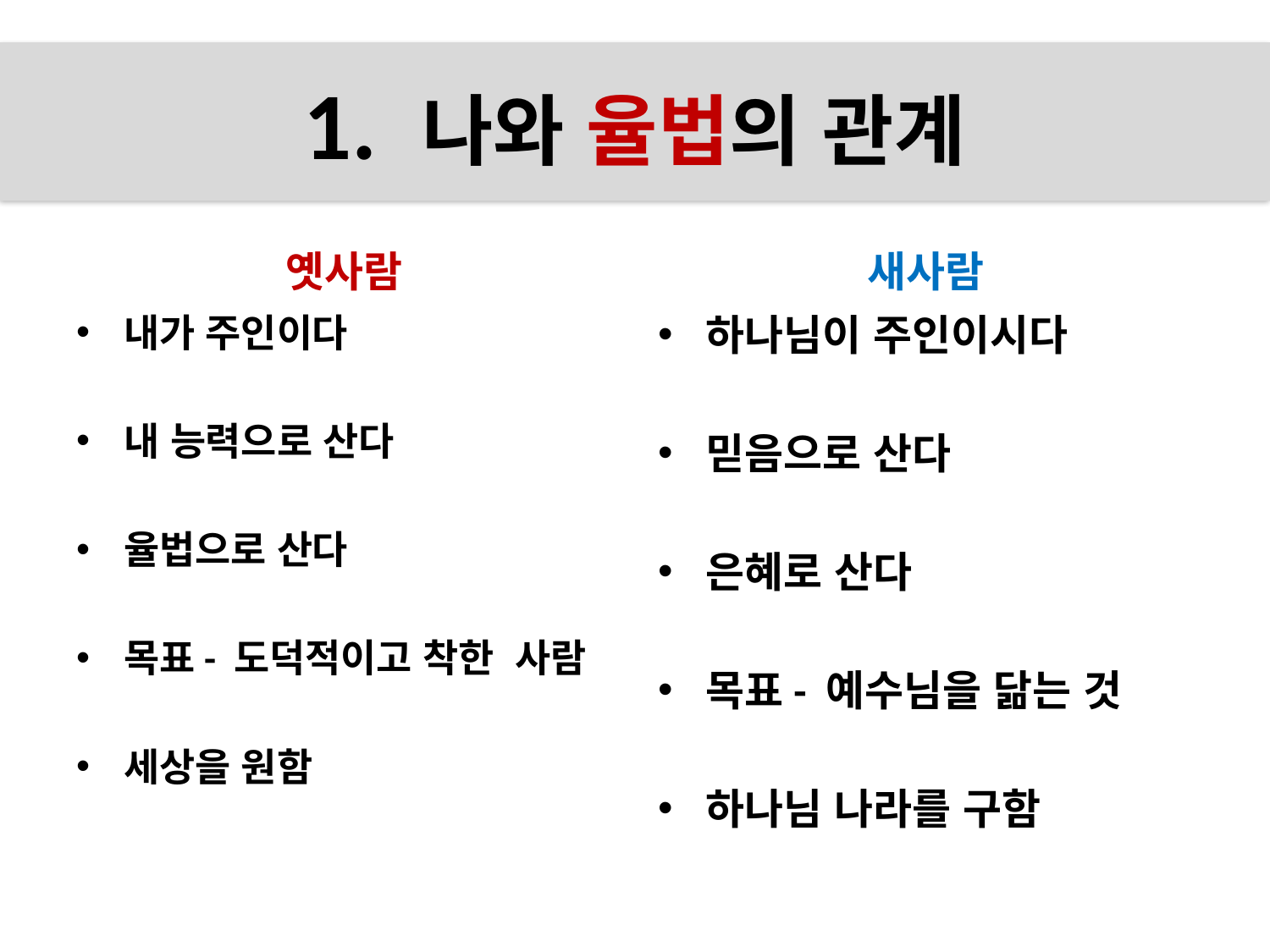

# 1. 나와 율법의 관계
옛사람
새사람
내가 주인이다

내 능력으로 산다

율법으로 산다

목표- 도덕적이고 착한  사람

세상을 원함
하나님이 주인이시다

믿음으로 산다

은혜로 산다

목표- 예수님을 닮는 것

하나님 나라를 구함